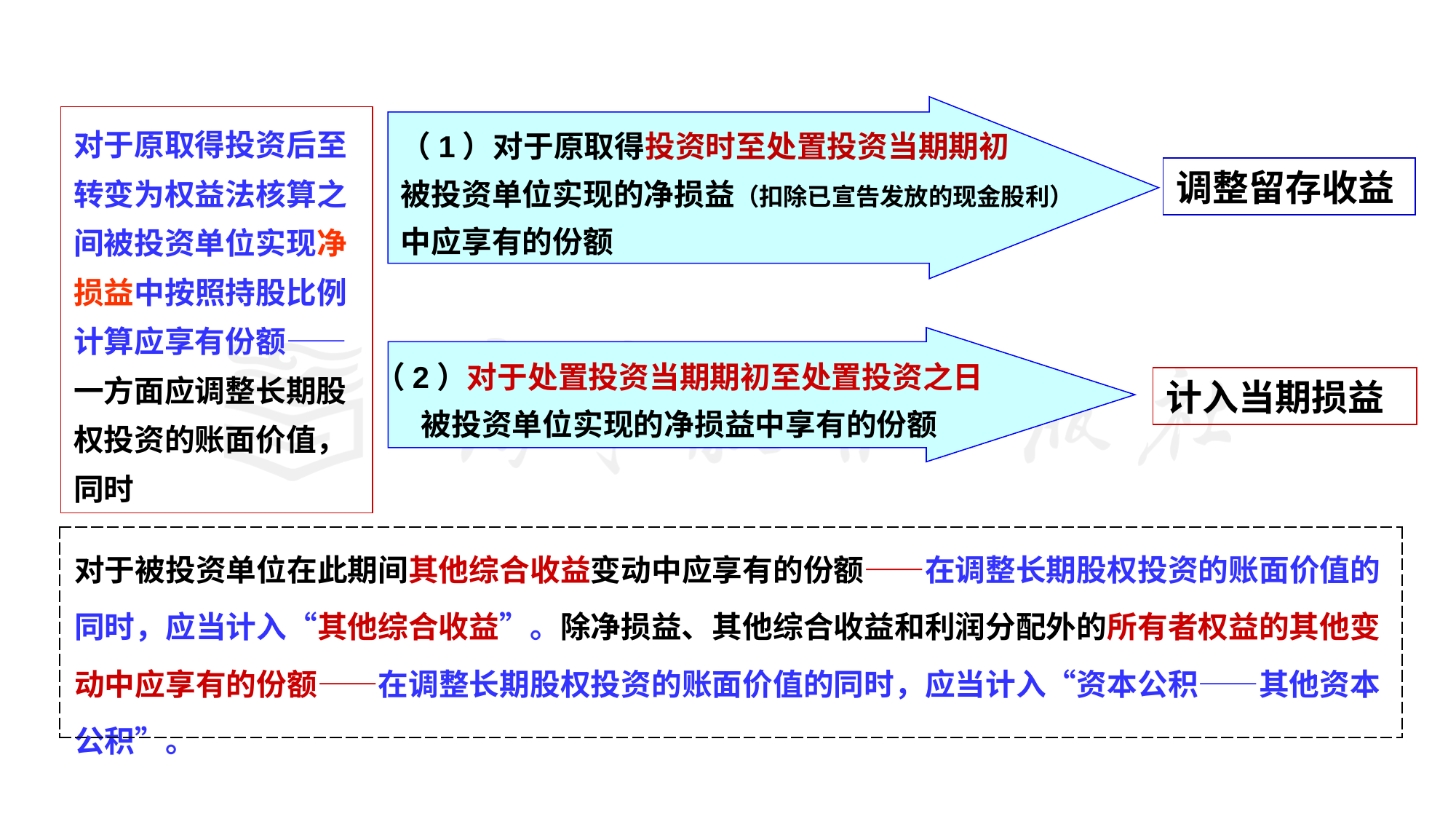

#
（1）对于原取得投资时至处置投资当期期初
被投资单位实现的净损益（扣除已宣告发放的现金股利）
中应享有的份额
对于原取得投资后至转变为权益法核算之间被投资单位实现净损益中按照持股比例计算应享有份额——一方面应调整长期股权投资的账面价值，同时
调整留存收益
（2）对于处置投资当期期初至处置投资之日
被投资单位实现的净损益中享有的份额
计入当期损益
| 对于被投资单位在此期间其他综合收益变动中应享有的份额——在调整长期股权投资的账面价值的同时，应当计入“其他综合收益”。除净损益、其他综合收益和利润分配外的所有者权益的其他变动中应享有的份额——在调整长期股权投资的账面价值的同时，应当计入“资本公积——其他资本公积”。 |
| --- |